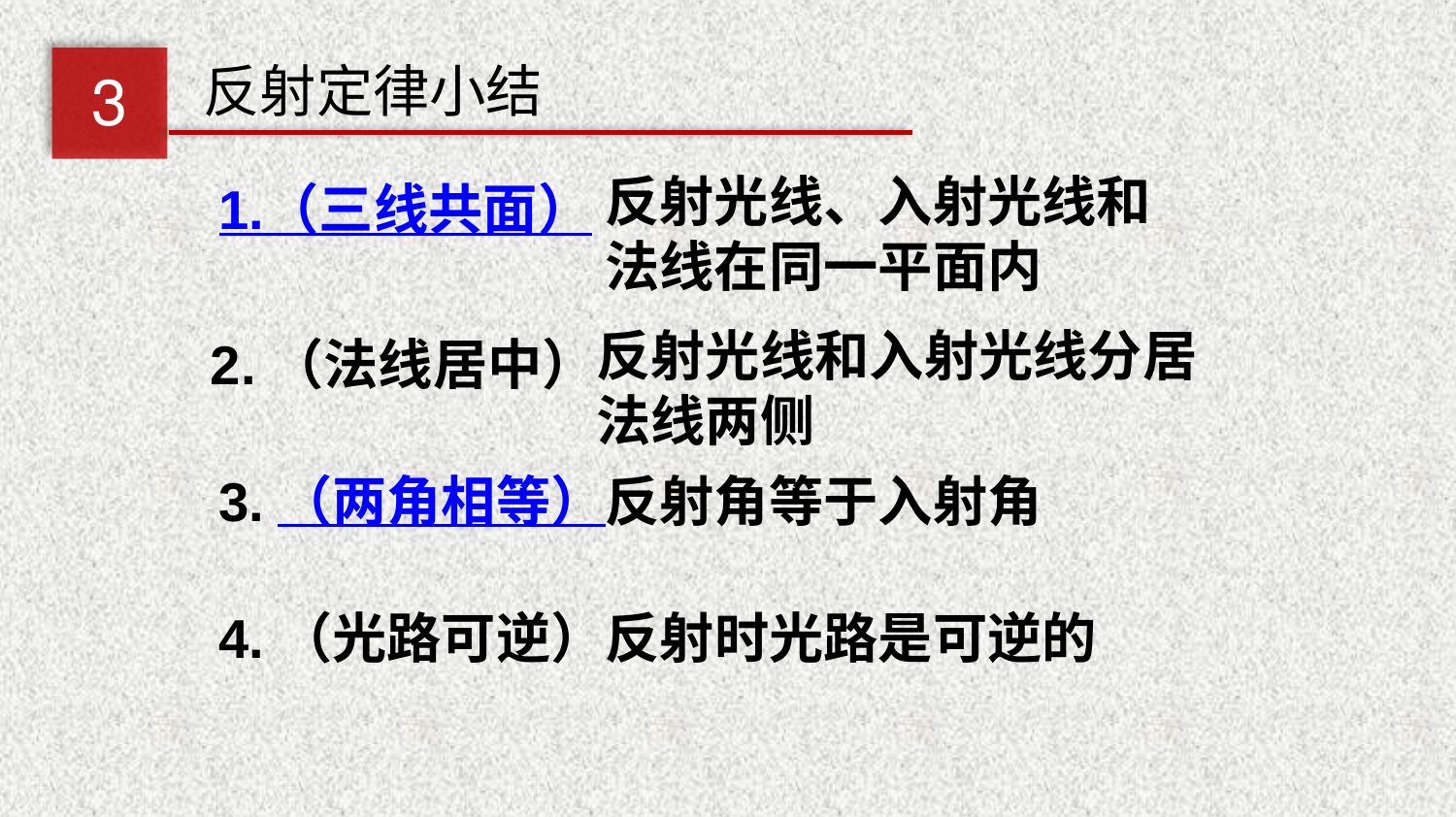

反射定律小结
3
反射光线、入射光线和法线在同一平面内
1.（三线共面）
反射光线和入射光线分居法线两侧
2.（法线居中）
3.（两角相等）
反射角等于入射角
4.（光路可逆）反射时光路是可逆的